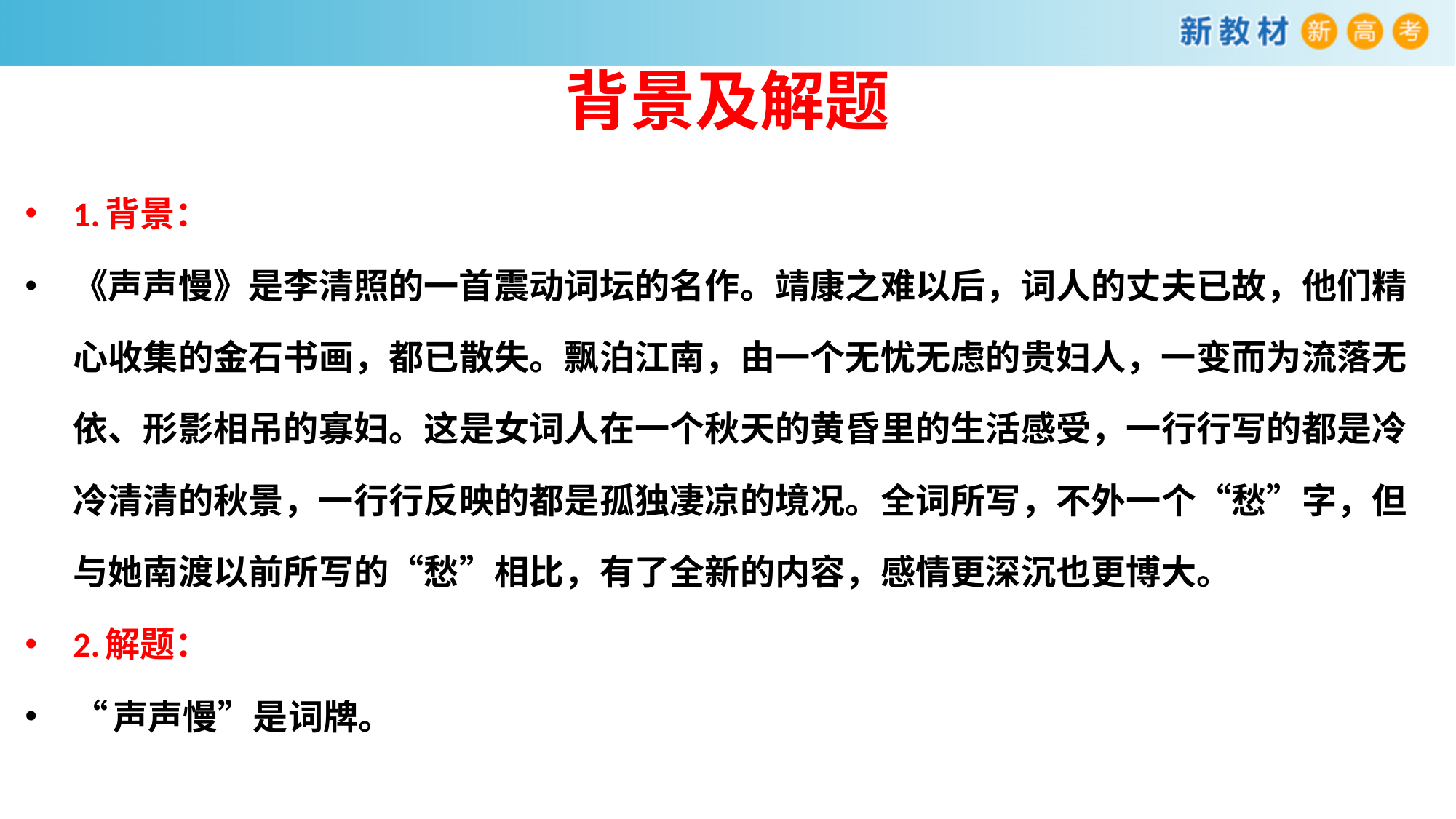

# 背景及解题
1.背景：
《声声慢》是李清照的一首震动词坛的名作。靖康之难以后，词人的丈夫已故，他们精心收集的金石书画，都已散失。飘泊江南，由一个无忧无虑的贵妇人，一变而为流落无依、形影相吊的寡妇。这是女词人在一个秋天的黄昏里的生活感受，一行行写的都是冷冷清清的秋景，一行行反映的都是孤独凄凉的境况。全词所写，不外一个“愁”字，但与她南渡以前所写的“愁”相比，有了全新的内容，感情更深沉也更博大。
2.解题：
“声声慢”是词牌。